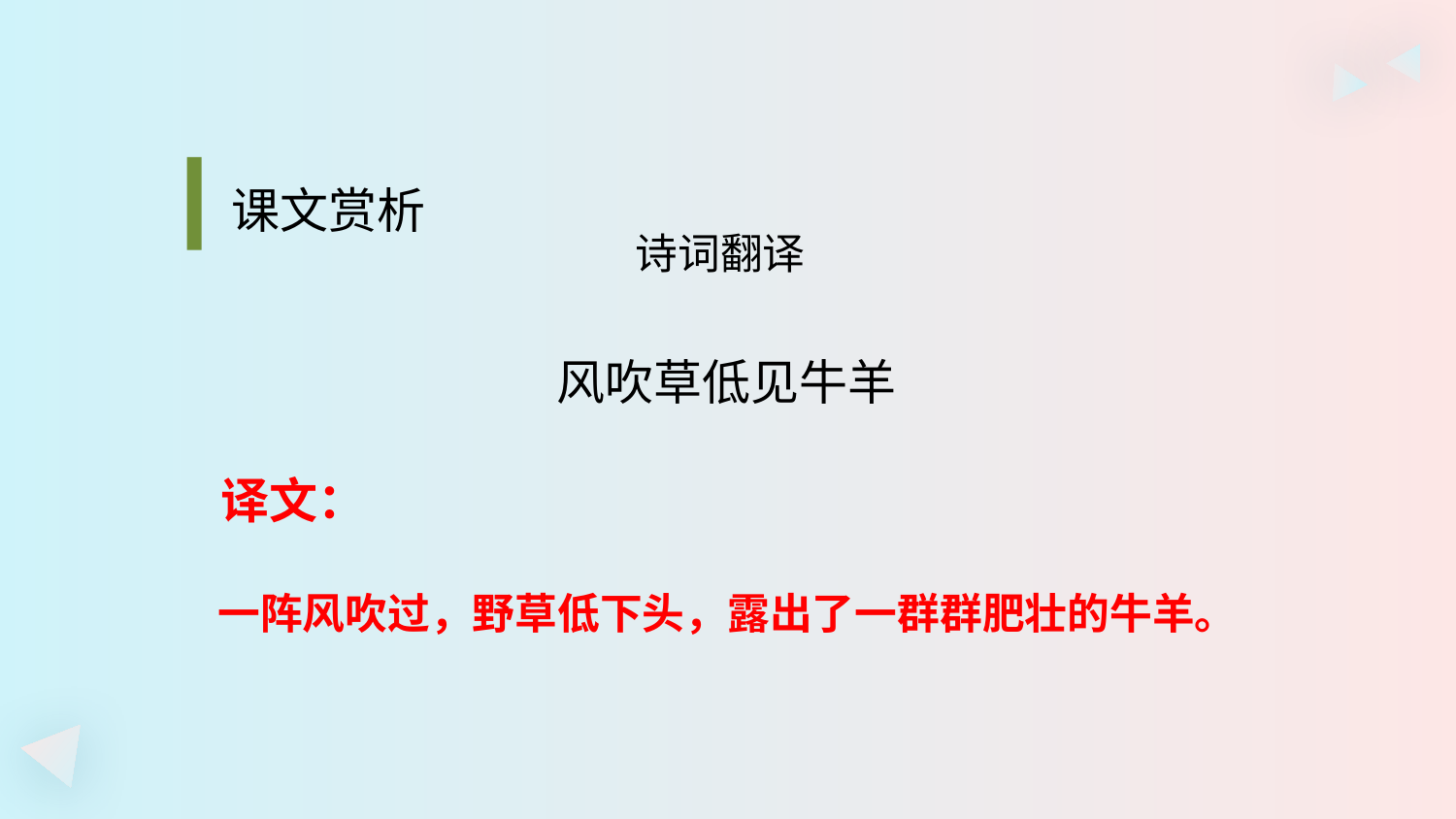

#

课文赏析
诗词翻译
风吹草低见牛羊
 译文：

 一阵风吹过，野草低下头，露出了一群群肥壮的牛羊。